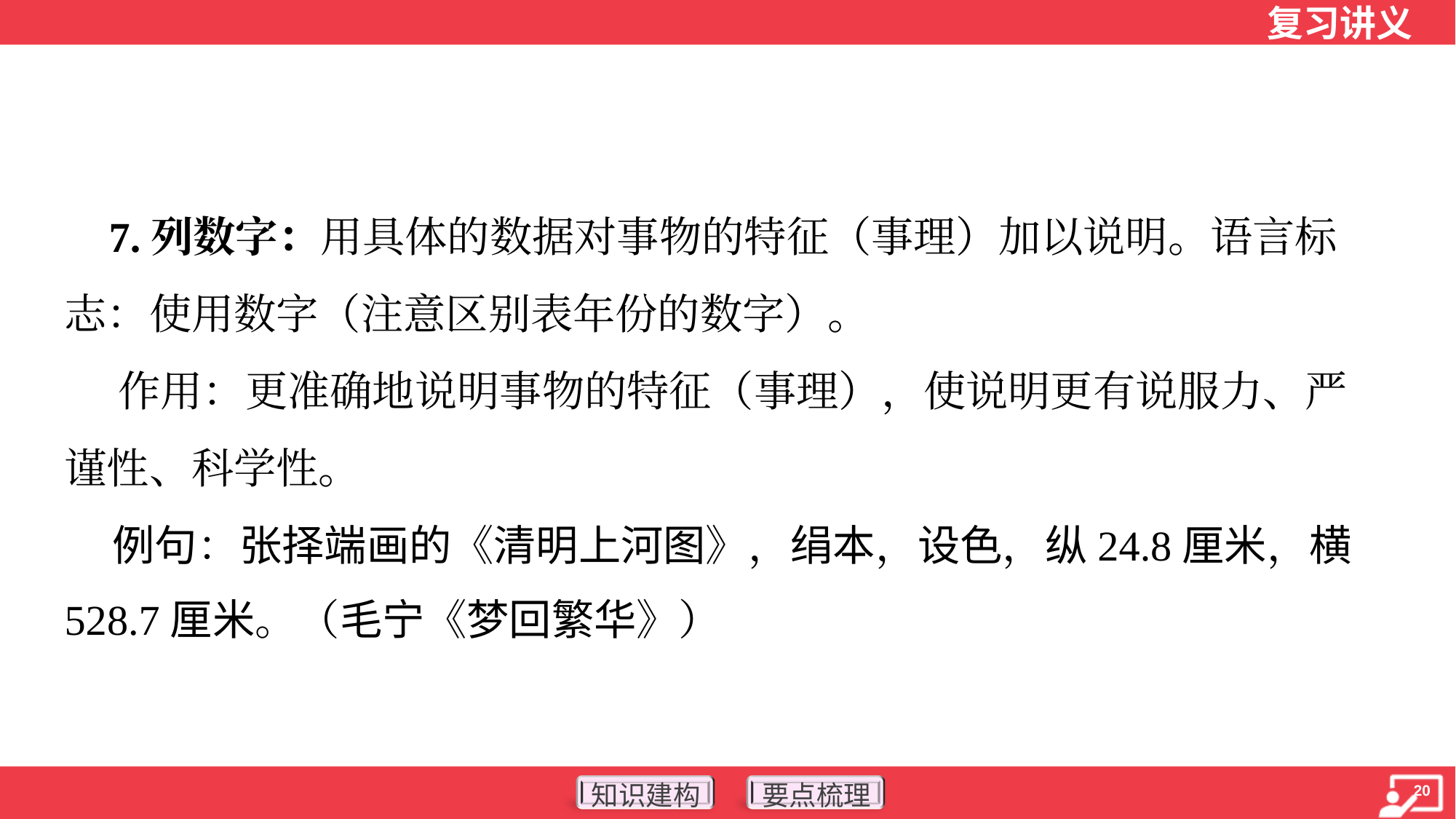

7.列数字：用具体的数据对事物的特征（事理）加以说明。语言标
志：使用数字（注意区别表年份的数字）。
    作用：更准确地说明事物的特征（事理），使说明更有说服力、严
谨性、科学性。
    例句：张择端画的《清明上河图》，绢本，设色，纵24.8厘米，横
528.7厘米。（毛宁《梦回繁华》）